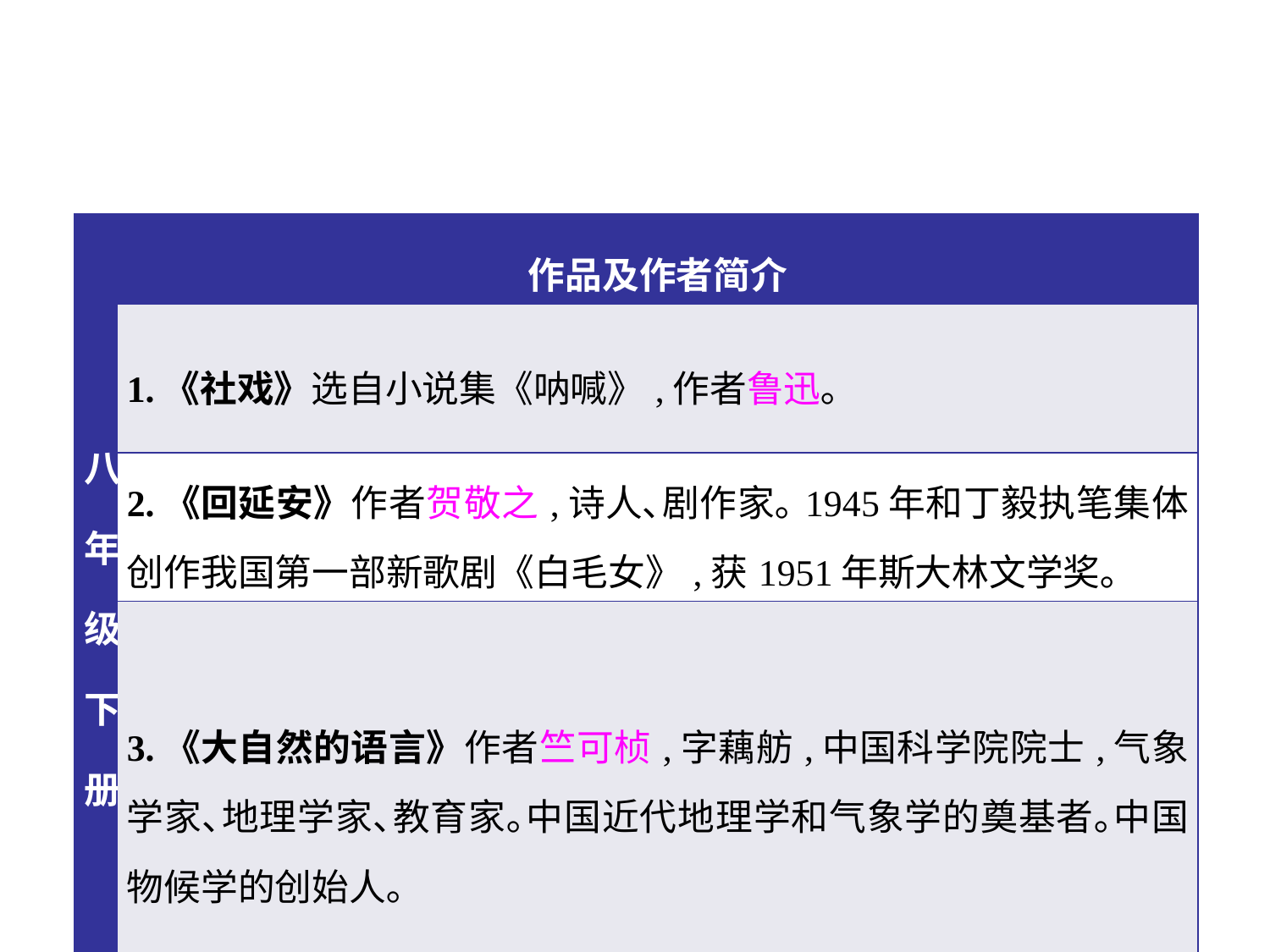

| 八年级下册 | 作品及作者简介 |
| --- | --- |
|  | 1.《社戏》选自小说集《呐喊》,作者鲁迅｡ |
|  | 2.《回延安》作者贺敬之,诗人､剧作家｡1945年和丁毅执笔集体创作我国第一部新歌剧《白毛女》,获1951年斯大林文学奖｡ |
|  | 3.《大自然的语言》作者竺可桢,字藕舫,中国科学院院士,气象学家､地理学家､教育家｡中国近代地理学和气象学的奠基者｡中国物候学的创始人｡ |